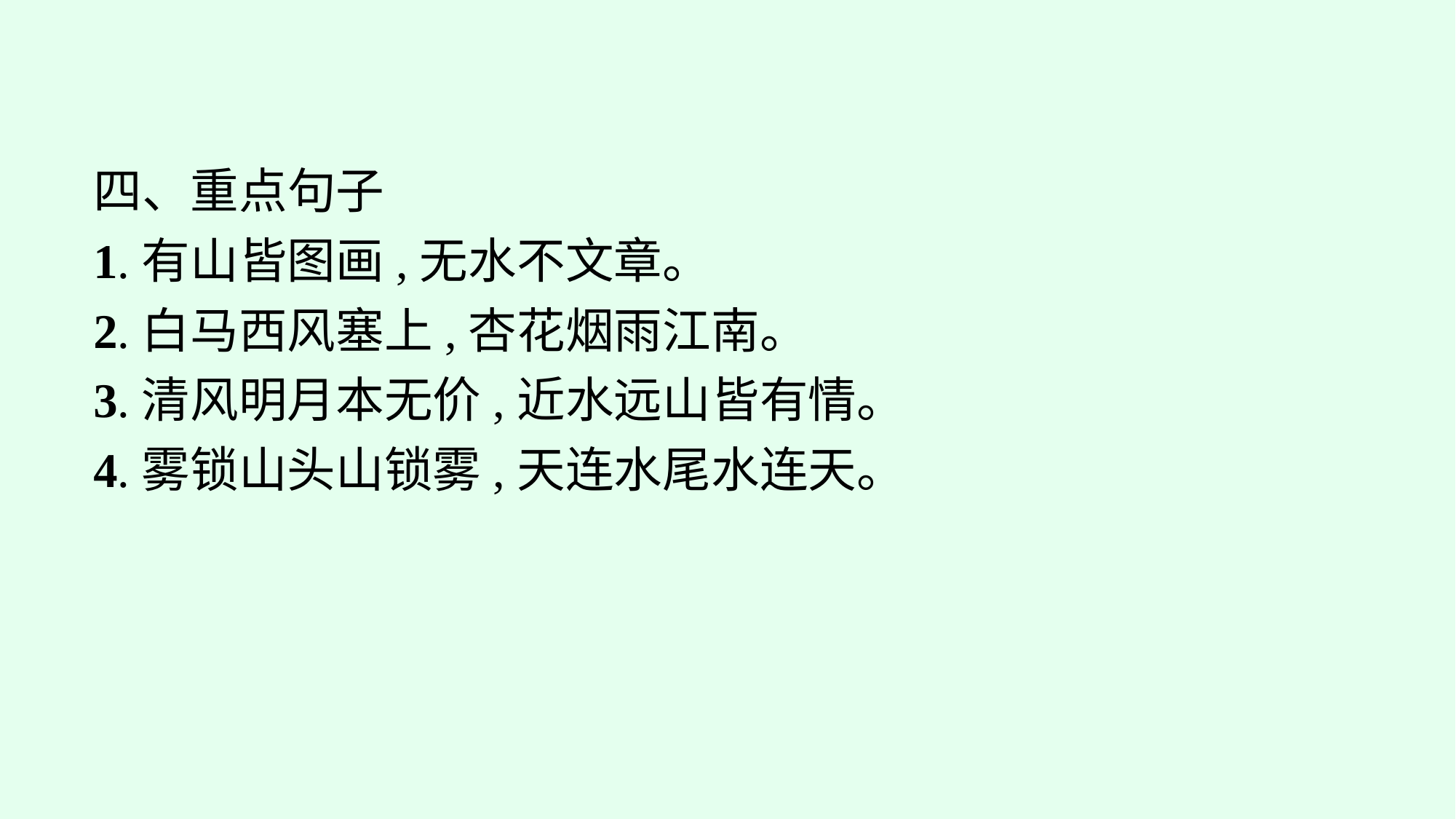

四、重点句子
1.有山皆图画,无水不文章。
2.白马西风塞上,杏花烟雨江南。
3.清风明月本无价,近水远山皆有情。
4.雾锁山头山锁雾,天连水尾水连天。